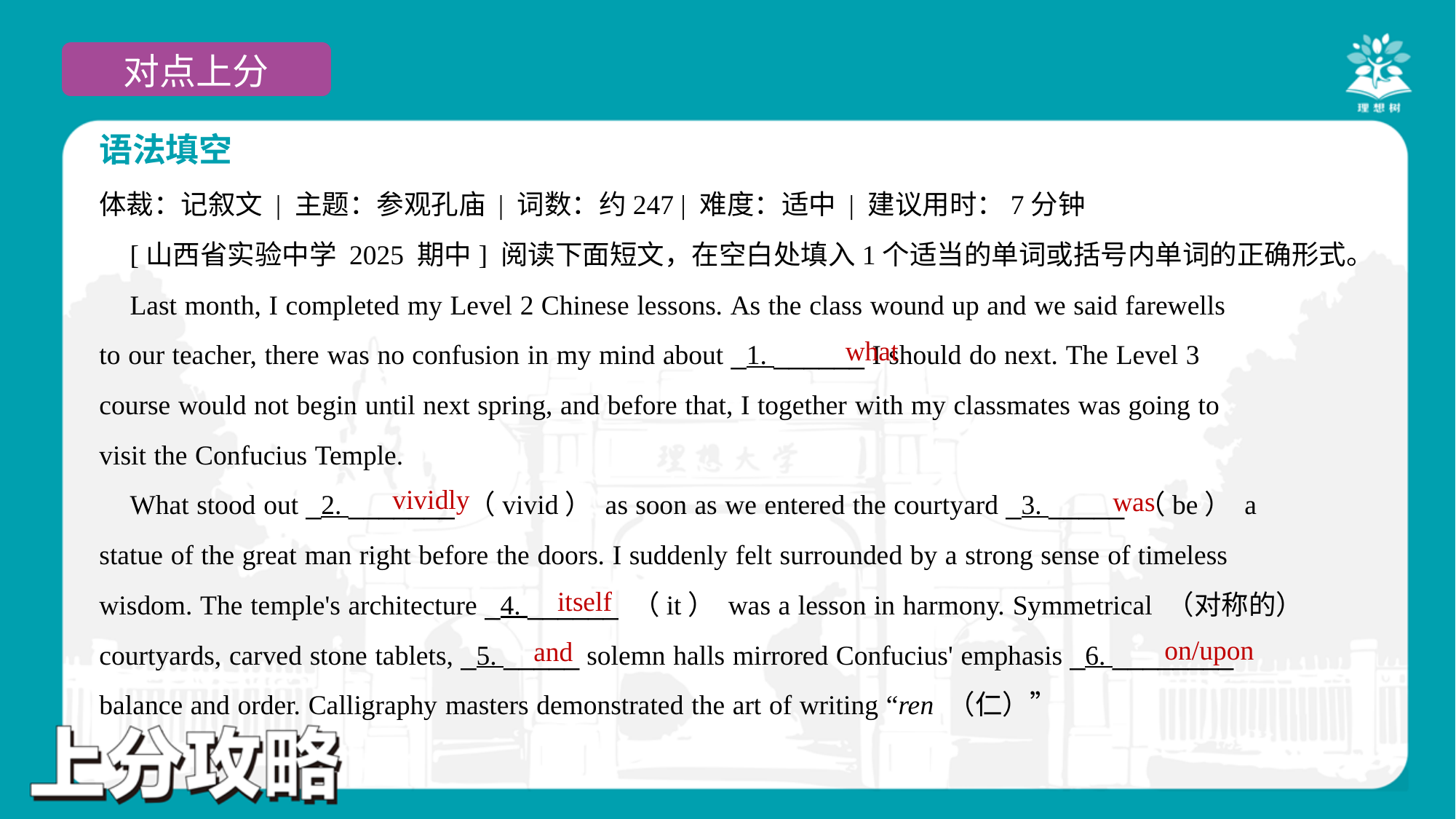

语法填空
体裁：记叙文 | 主题：参观孔庙 | 词数：约247 | 难度：适中 | 建议用时：7分钟
    [山西省实验中学 2025 期中] 阅读下面短文，在空白处填入1个适当的单词或括号内单词的正确形式。
    Last month, I completed my Level 2 Chinese lessons. As the class wound up and we said farewells
to our teacher, there was no confusion in my mind about _1. ______ I should do next. The Level 3
course would not begin until next spring, and before that, I together with my classmates was going to
visit the Confucius Temple.
    What stood out _2. _______ （vivid） as soon as we entered the courtyard _3. _____ （be） a
statue of the great man right before the doors. I suddenly felt surrounded by a strong sense of timeless
wisdom. The temple's architecture _4. ______ （it） was a lesson in harmony. Symmetrical （对称的）
courtyards, carved stone tablets, _5. _____ solemn halls mirrored Confucius' emphasis _6. ________
balance and order. Calligraphy masters demonstrated the art of writing “ren （仁）”

what
vividly
was
itself
on/upon
and